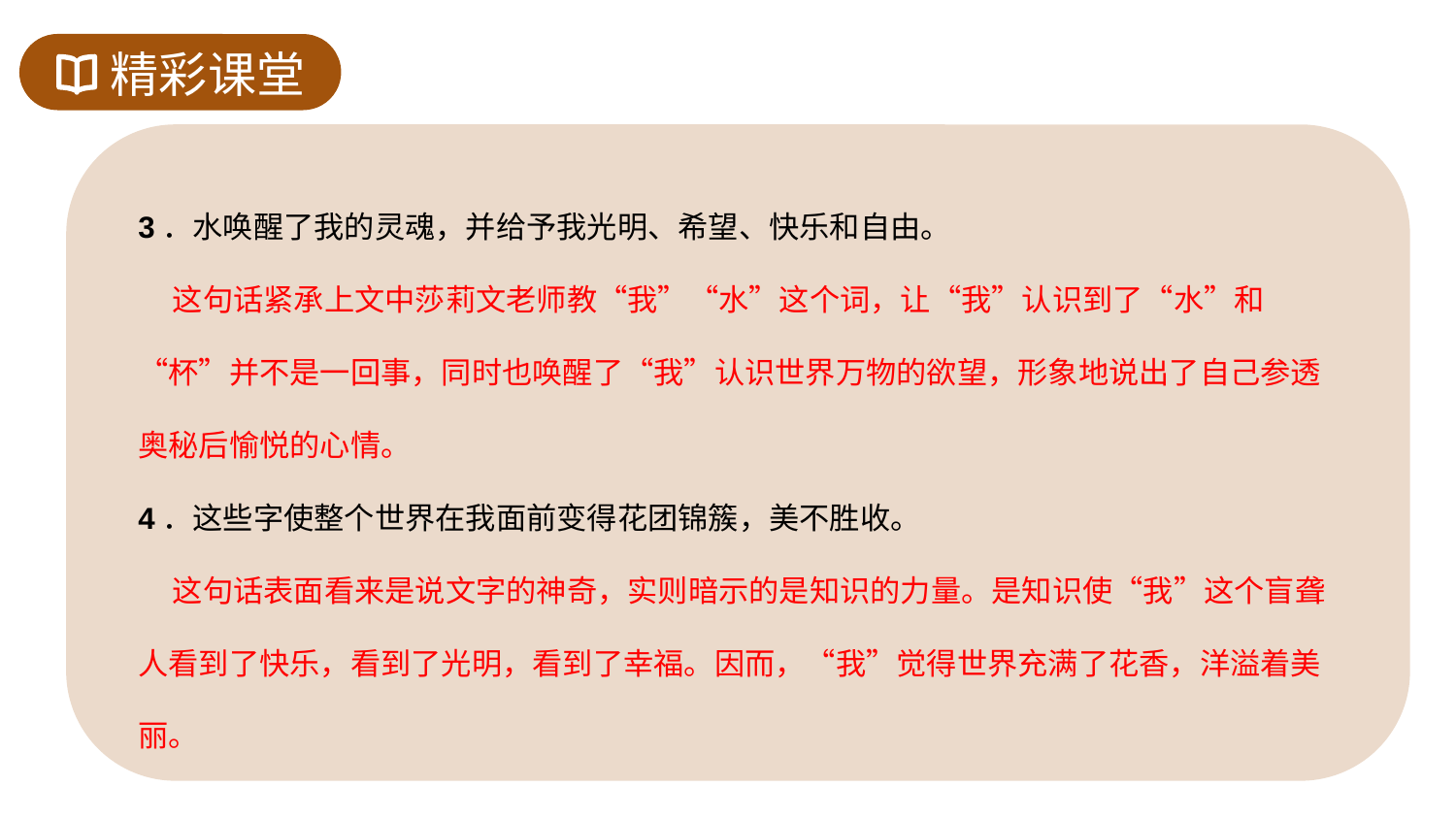

精彩课堂

3．水唤醒了我的灵魂，并给予我光明、希望、快乐和自由。
    这句话紧承上文中莎莉文老师教“我”“水”这个词，让“我”认识到了“水”和“杯”并不是一回事，同时也唤醒了“我”认识世界万物的欲望，形象地说出了自己参透奥秘后愉悦的心情。
4．这些字使整个世界在我面前变得花团锦簇，美不胜收。
    这句话表面看来是说文字的神奇，实则暗示的是知识的力量。是知识使“我”这个盲聋人看到了快乐，看到了光明，看到了幸福。因而，“我”觉得世界充满了花香，洋溢着美丽。